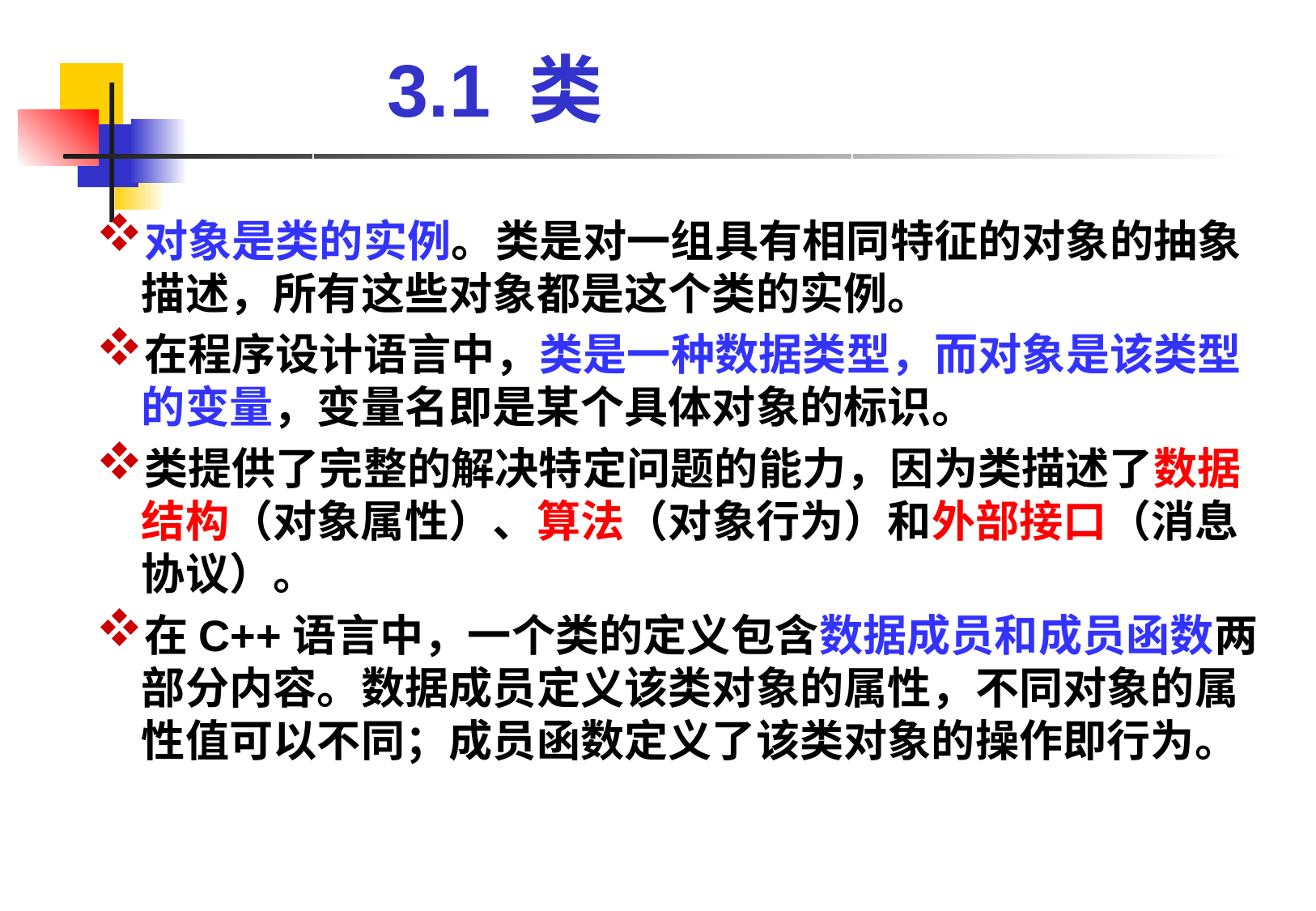

# 3.1 类
对象是类的实例。类是对一组具有相同特征的对象的抽象描述，所有这些对象都是这个类的实例。
在程序设计语言中，类是一种数据类型，而对象是该类型的变量，变量名即是某个具体对象的标识。
类提供了完整的解决特定问题的能力，因为类描述了数据结构（对象属性）、算法（对象行为）和外部接口（消息协议）。
在C++语言中，一个类的定义包含数据成员和成员函数两部分内容。数据成员定义该类对象的属性，不同对象的属性值可以不同；成员函数定义了该类对象的操作即行为。